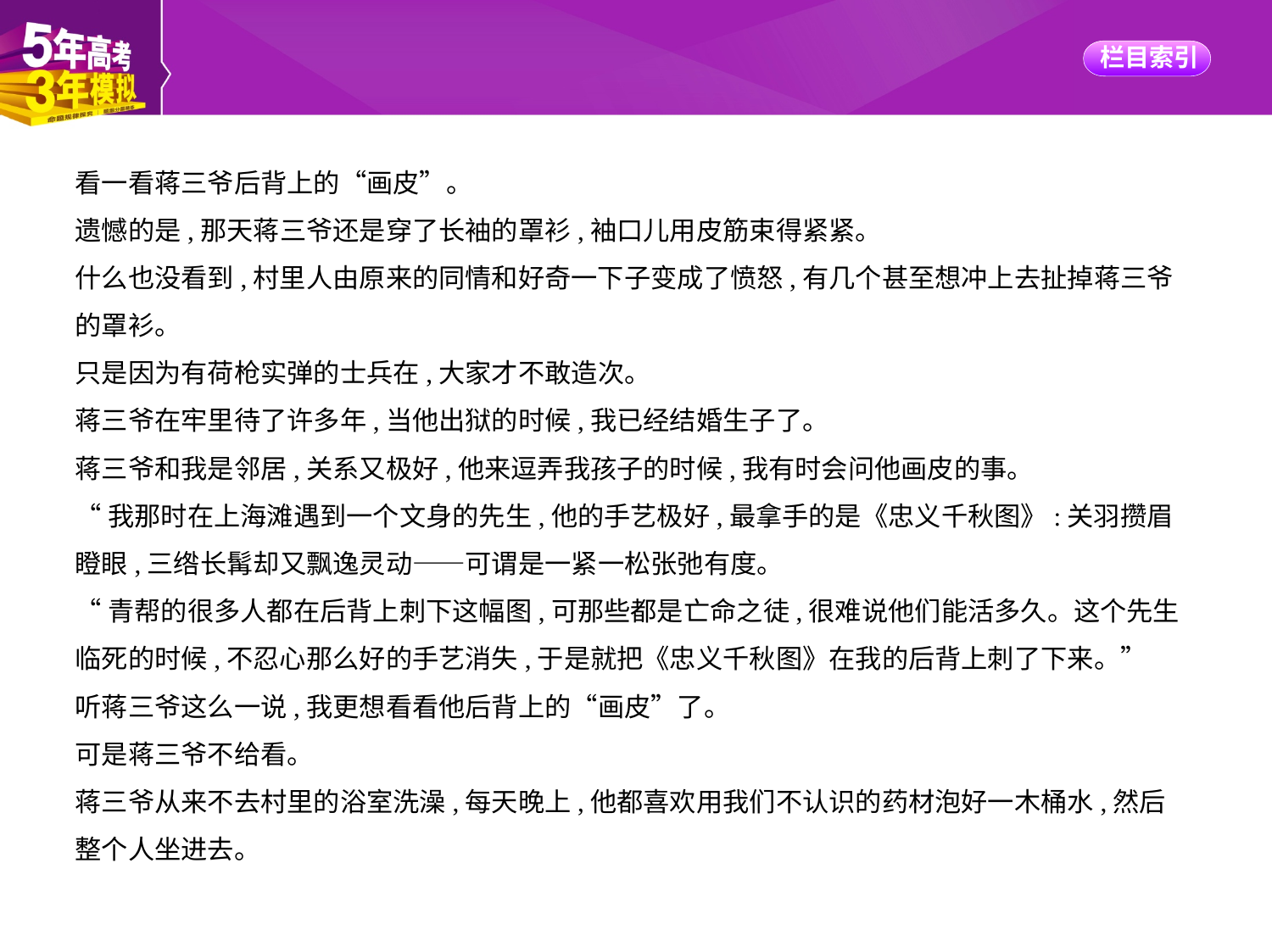

看一看蒋三爷后背上的“画皮”。
遗憾的是,那天蒋三爷还是穿了长袖的罩衫,袖口儿用皮筋束得紧紧。
什么也没看到,村里人由原来的同情和好奇一下子变成了愤怒,有几个甚至想冲上去扯掉蒋三爷
的罩衫。
只是因为有荷枪实弹的士兵在,大家才不敢造次。
蒋三爷在牢里待了许多年,当他出狱的时候,我已经结婚生子了。
蒋三爷和我是邻居,关系又极好,他来逗弄我孩子的时候,我有时会问他画皮的事。
“我那时在上海滩遇到一个文身的先生,他的手艺极好,最拿手的是《忠义千秋图》:关羽攒眉
瞪眼,三绺长髯却又飘逸灵动——可谓是一紧一松张弛有度。
“青帮的很多人都在后背上刺下这幅图,可那些都是亡命之徒,很难说他们能活多久。这个先生
临死的时候,不忍心那么好的手艺消失,于是就把《忠义千秋图》在我的后背上刺了下来。”
听蒋三爷这么一说,我更想看看他后背上的“画皮”了。
可是蒋三爷不给看。
蒋三爷从来不去村里的浴室洗澡,每天晚上,他都喜欢用我们不认识的药材泡好一木桶水,然后
整个人坐进去。